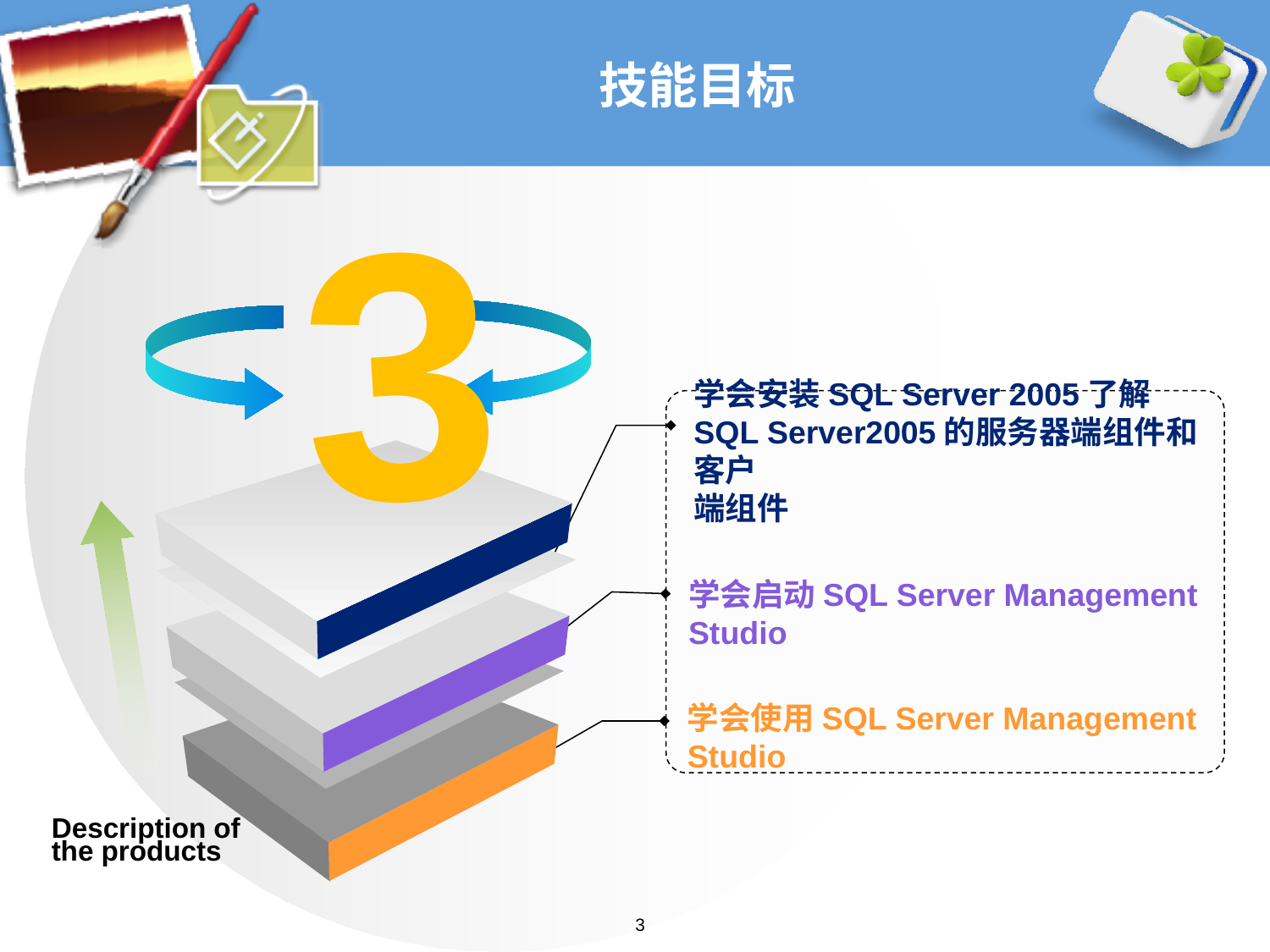

# 技能目标
3

学会安装SQL Server 2005了解SQL Server2005的服务器端组件和客户
端组件

学会启动SQL Server Management Studio
学会使用SQL Server Management Studio
Description of the products
3